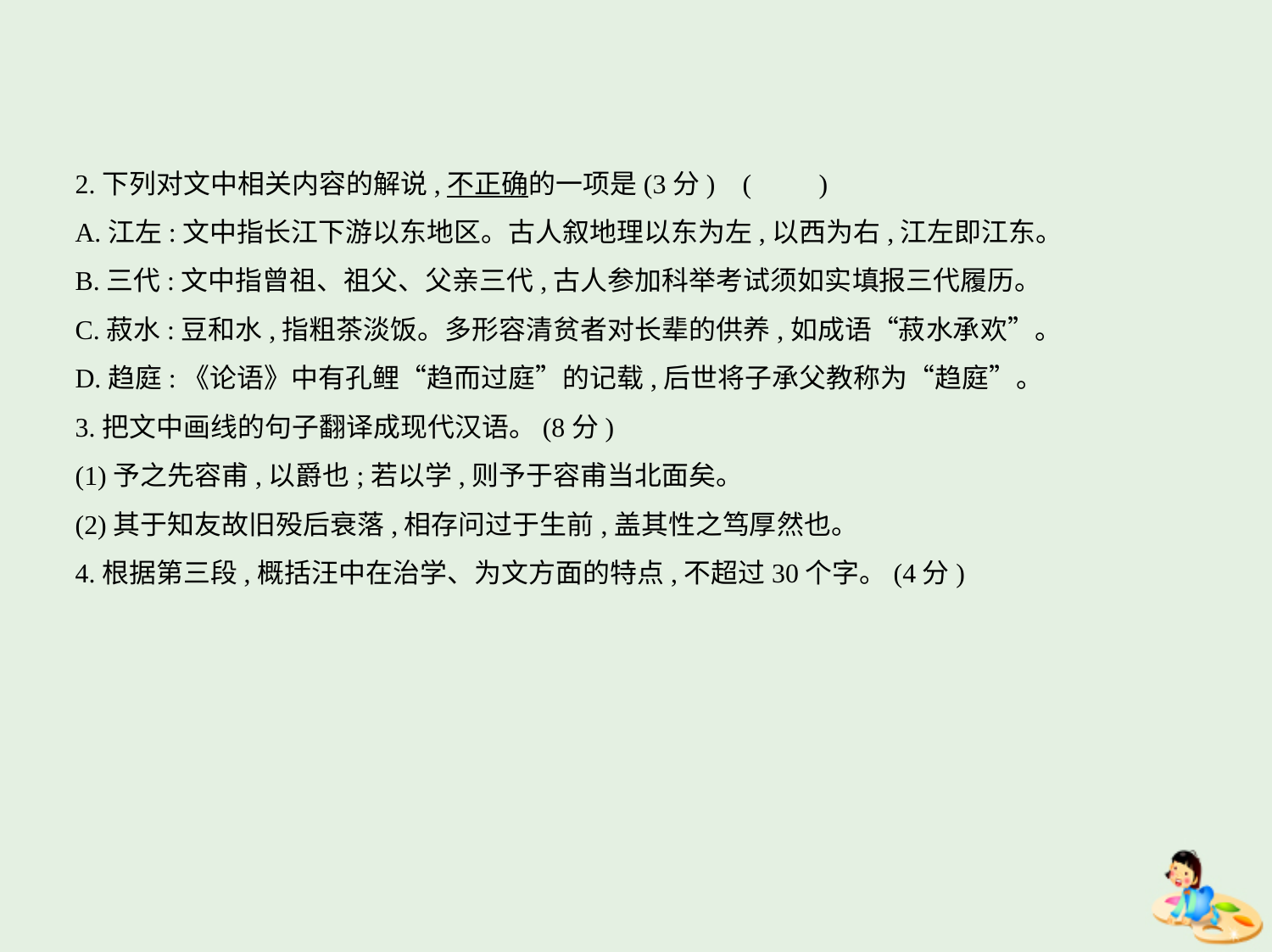

2.下列对文中相关内容的解说,不正确的一项是(3分) (　　)
A.江左:文中指长江下游以东地区。古人叙地理以东为左,以西为右,江左即江东。
B.三代:文中指曾祖、祖父、父亲三代,古人参加科举考试须如实填报三代履历。
C.菽水:豆和水,指粗茶淡饭。多形容清贫者对长辈的供养,如成语“菽水承欢”。
D.趋庭:《论语》中有孔鲤“趋而过庭”的记载,后世将子承父教称为“趋庭”。
3.把文中画线的句子翻译成现代汉语。(8分)
(1)予之先容甫,以爵也;若以学,则予于容甫当北面矣。
(2)其于知友故旧殁后衰落,相存问过于生前,盖其性之笃厚然也。
4.根据第三段,概括汪中在治学、为文方面的特点,不超过30个字。(4分)